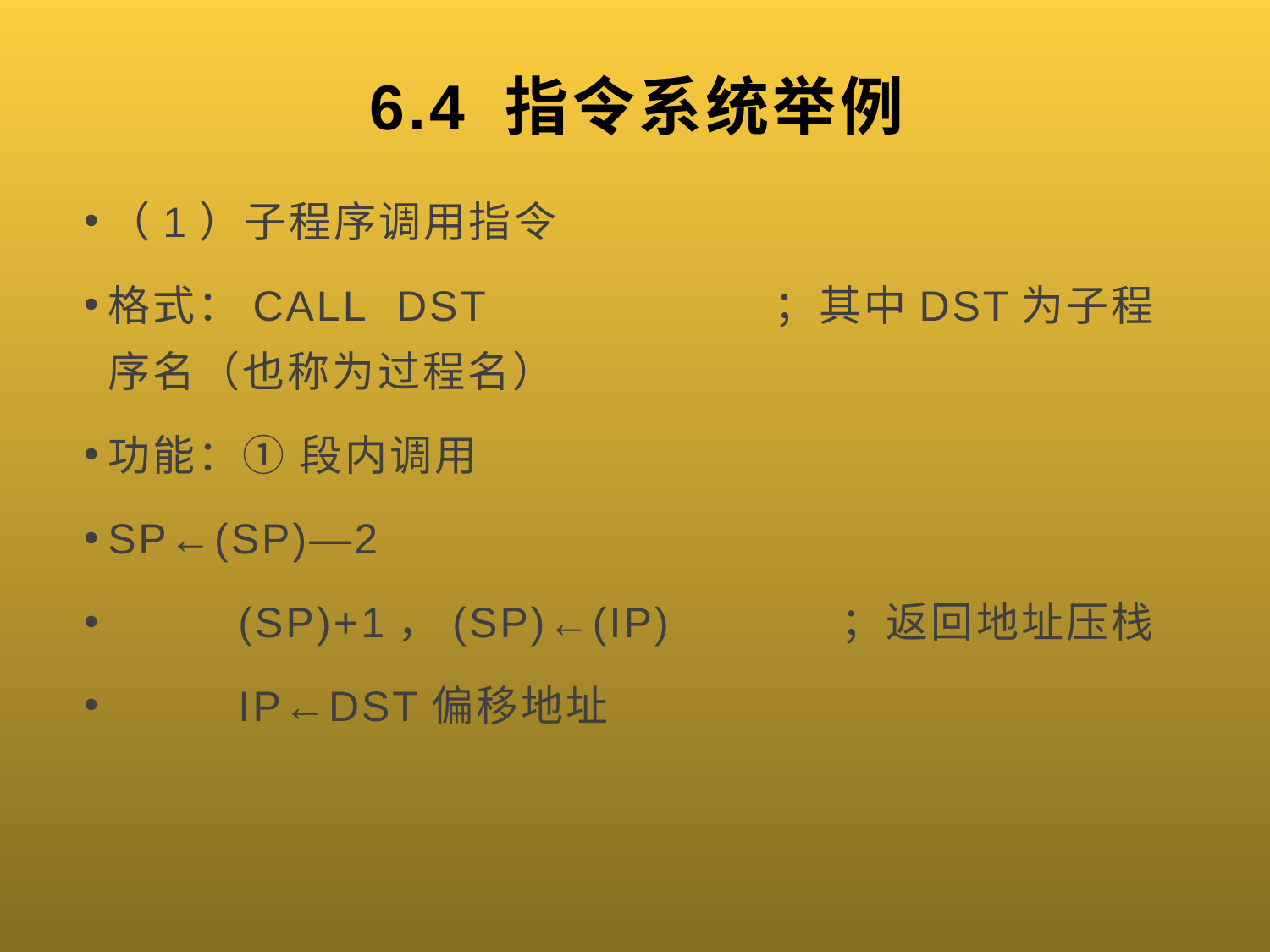

# 6.4 指令系统举例
（1）子程序调用指令
格式：CALL  DST                   ；其中DST为子程序名（也称为过程名）
功能：① 段内调用
SP←(SP)―2
         (SP)+1，(SP)←(IP)           ；返回地址压栈
         IP←DST偏移地址